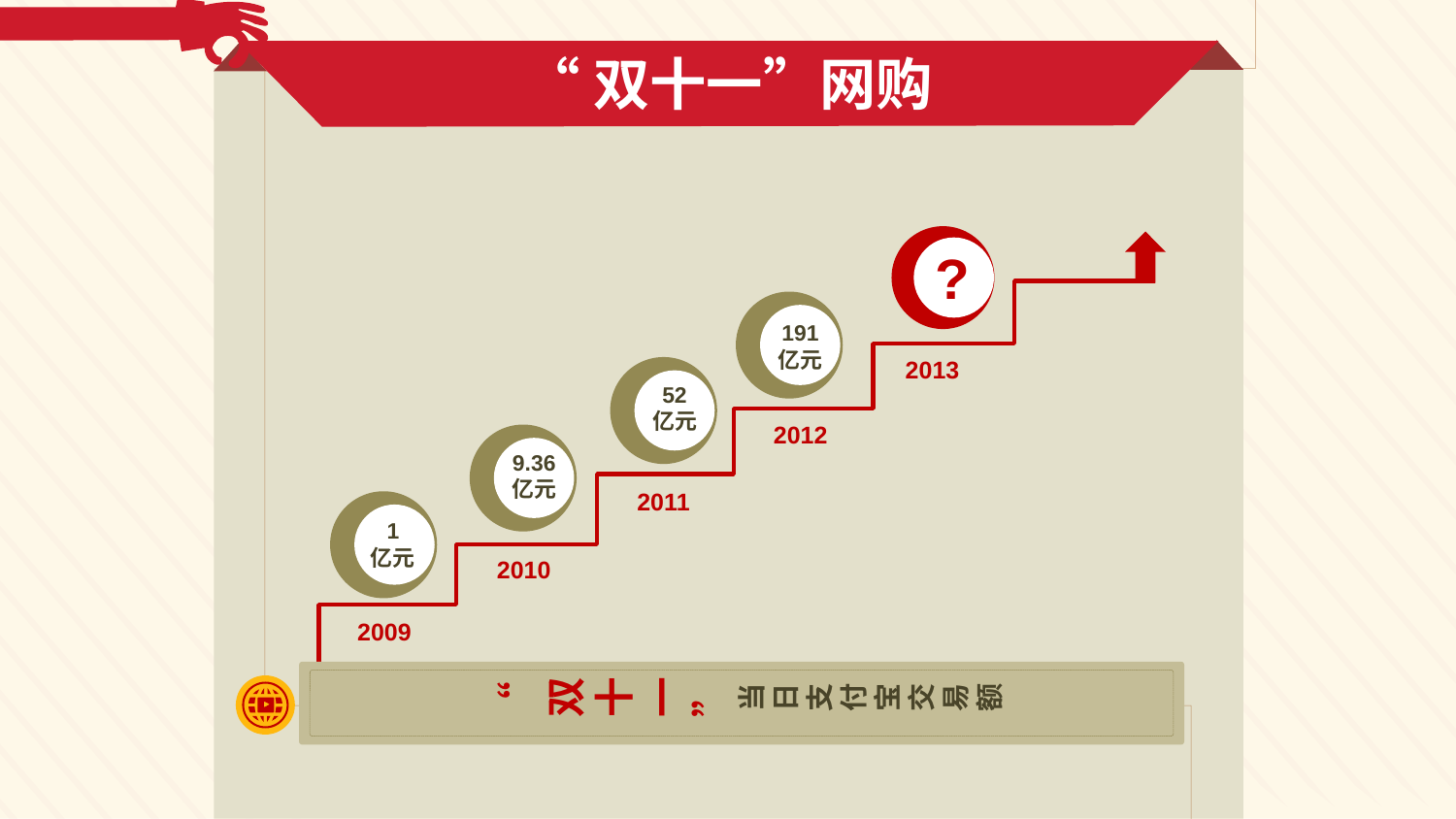

“双十一”网购

?

191
亿元
2013

52
亿元
2012

“双十一”当日支付宝交易额
9.36
亿元
2011

1
亿元
2010
2009